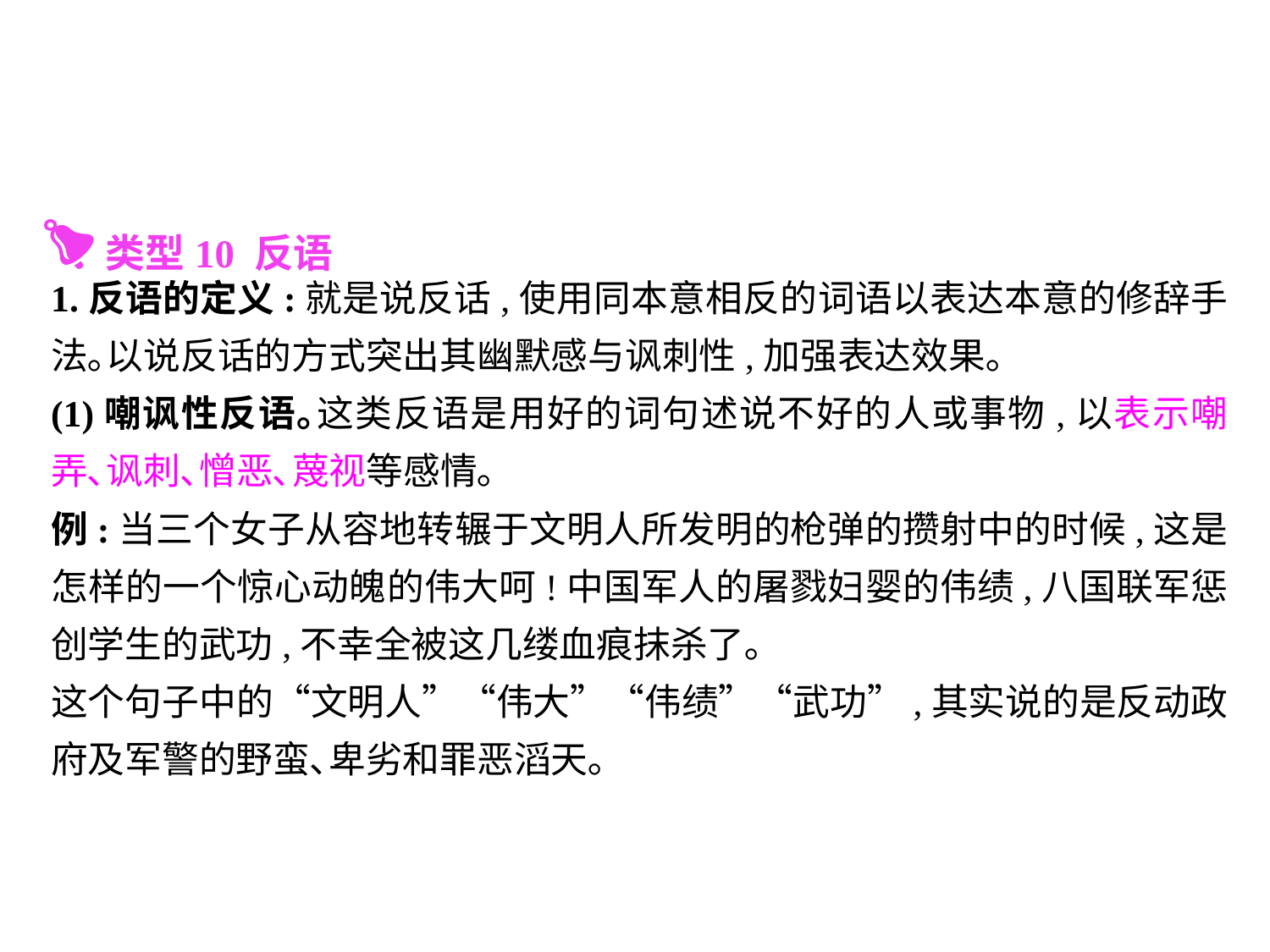

类型10 反语

1.反语的定义:就是说反话,使用同本意相反的词语以表达本意的修辞手法｡以说反话的方式突出其幽默感与讽刺性,加强表达效果｡
(1)嘲讽性反语｡这类反语是用好的词句述说不好的人或事物,以表示嘲弄､讽刺､憎恶､蔑视等感情｡
例:当三个女子从容地转辗于文明人所发明的枪弹的攒射中的时候,这是怎样的一个惊心动魄的伟大呵!中国军人的屠戮妇婴的伟绩,八国联军惩创学生的武功,不幸全被这几缕血痕抹杀了｡
这个句子中的“文明人”“伟大”“伟绩”“武功”,其实说的是反动政府及军警的野蛮､卑劣和罪恶滔天｡